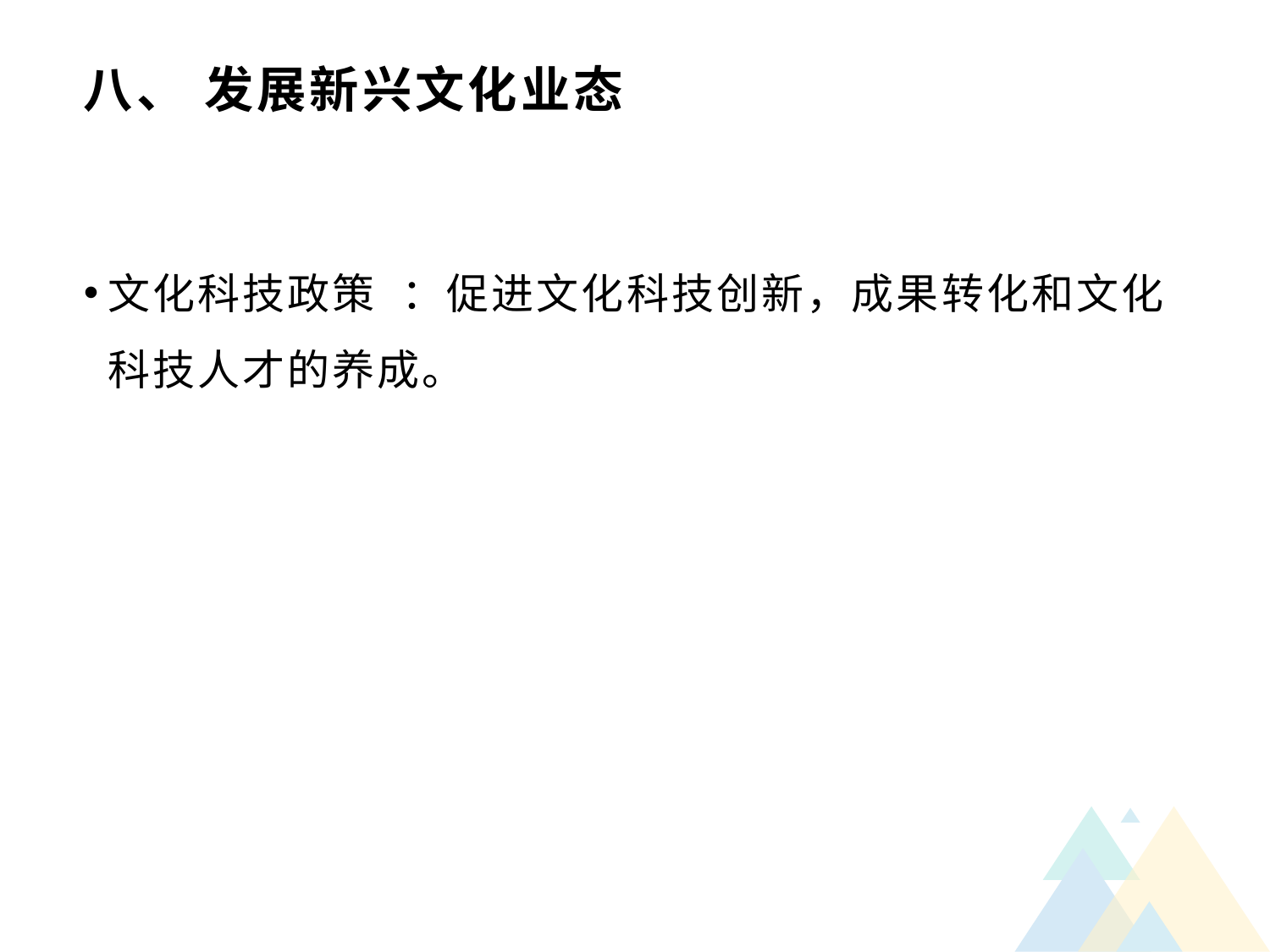

# 八、 发展新兴文化业态
文化科技政策  ：促进文化科技创新，成果转化和文化科技人才的养成。